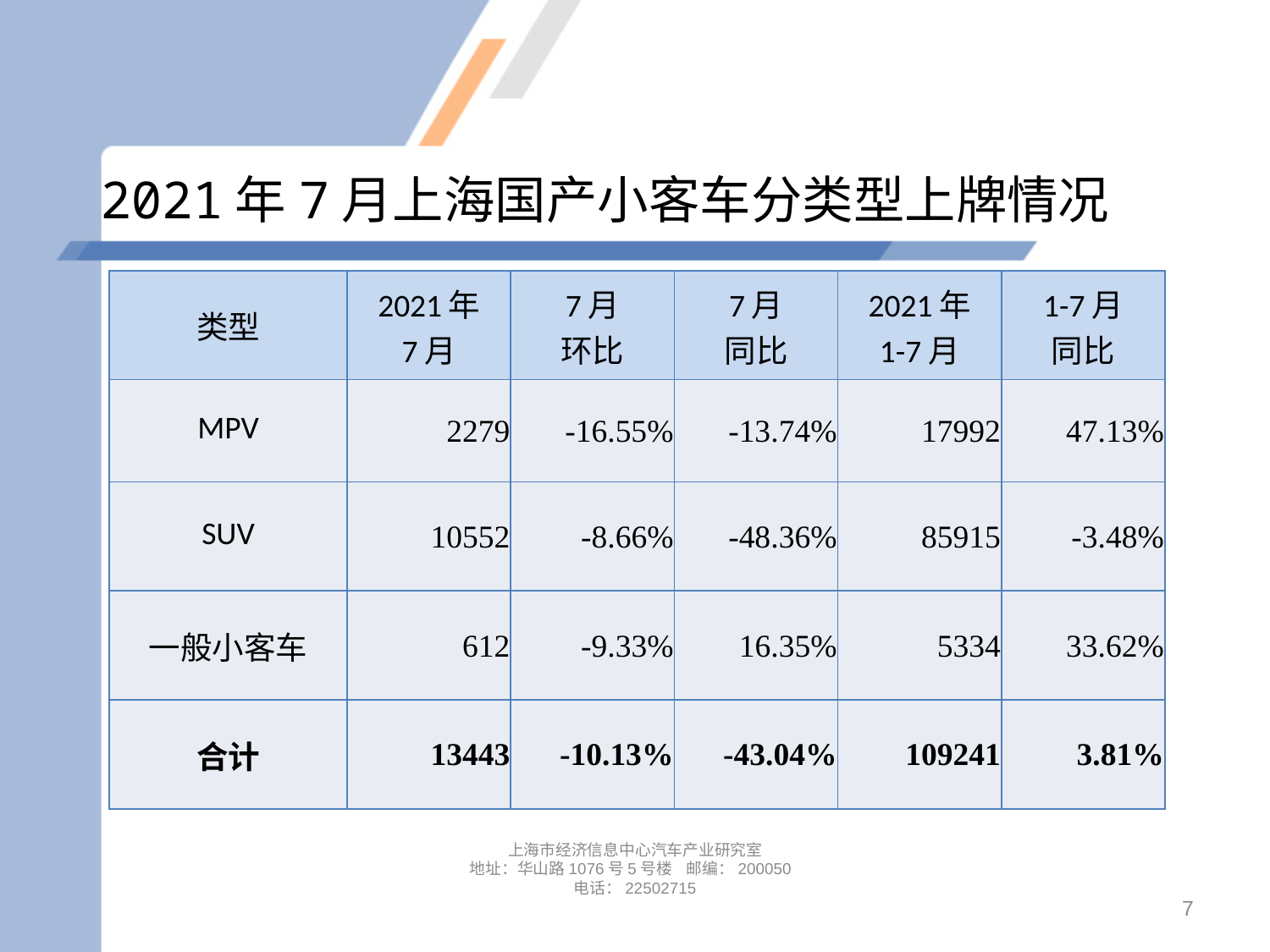

# 2021年7月上海国产小客车分类型上牌情况
| 类型 | 2021年 7月 | 7月 环比 | 7月 同比 | 2021年 1-7月 | 1-7月 同比 |
| --- | --- | --- | --- | --- | --- |
| MPV | 2279 | -16.55% | -13.74% | 17992 | 47.13% |
| SUV | 10552 | -8.66% | -48.36% | 85915 | -3.48% |
| 一般小客车 | 612 | -9.33% | 16.35% | 5334 | 33.62% |
| 合计 | 13443 | -10.13% | -43.04% | 109241 | 3.81% |
上海市经济信息中心汽车产业研究室
地址：华山路1076号5号楼    邮编：200050
电话：22502715

7